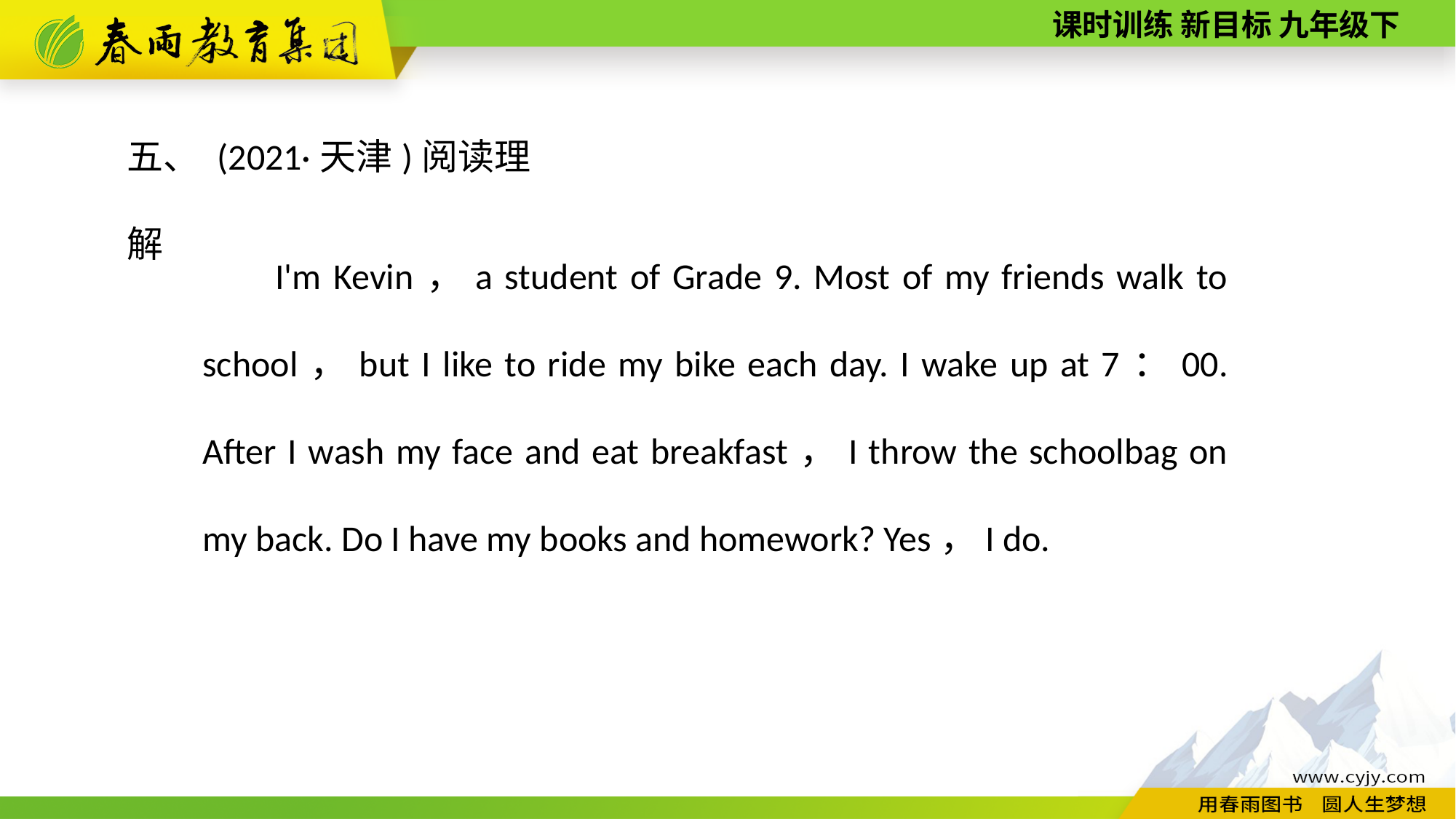

五、 (2021·天津)阅读理解
I'm Kevin，a student of Grade 9. Most of my friends walk to school，but I like to ride my bike each day. I wake up at 7：00. After I wash my face and eat breakfast，I throw the schoolbag on my back. Do I have my books and homework? Yes，I do.